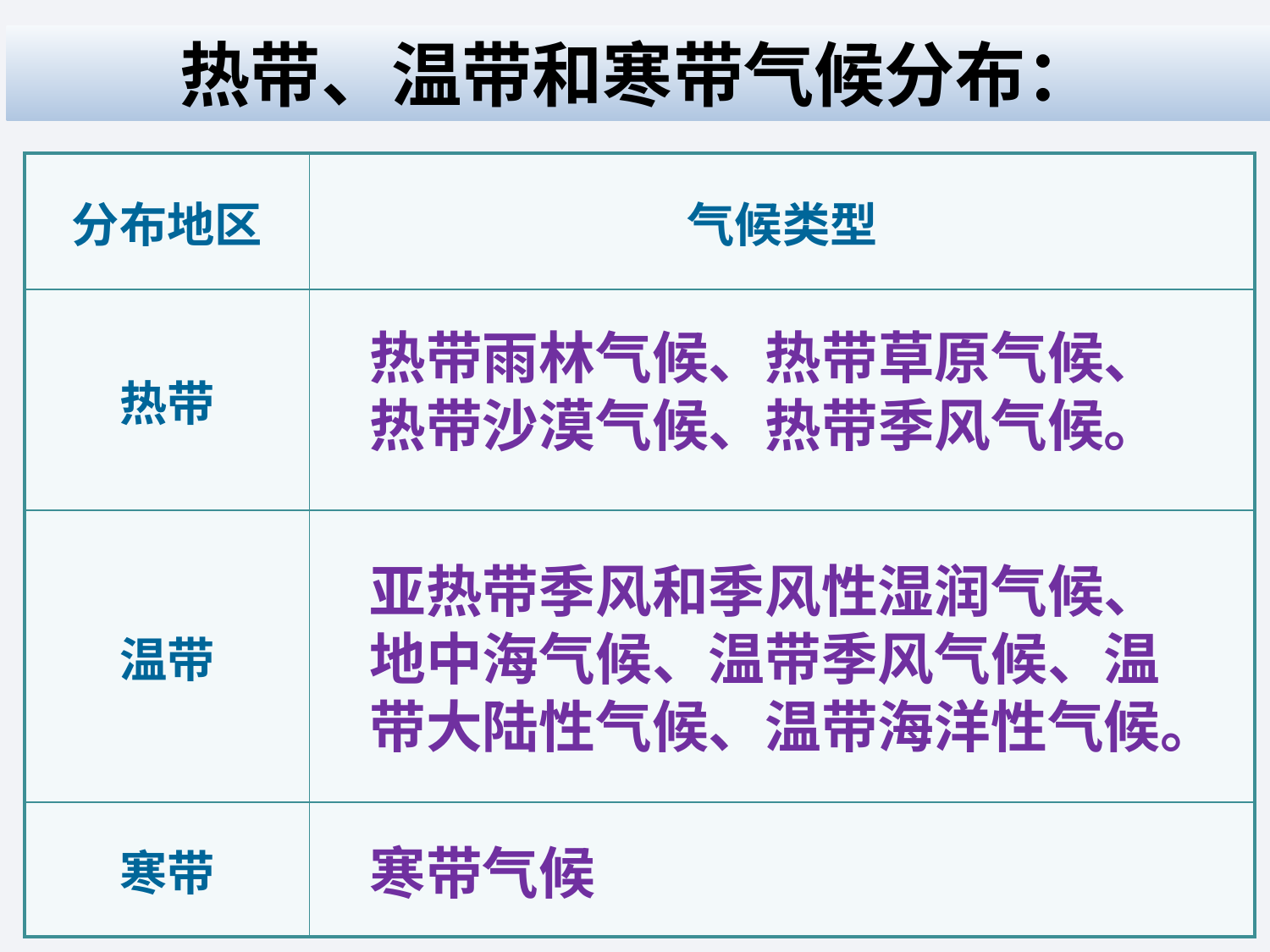

热带、温带和寒带气候分布：
| 分布地区 | 气候类型 |
| --- | --- |
| 热带 |  |
| 温带 |  |
| 寒带 |  |
热带雨林气候、热带草原气候、
热带沙漠气候、热带季风气候。
亚热带季风和季风性湿润气候、地中海气候、温带季风气候、温带大陆性气候、温带海洋性气候。
寒带气候